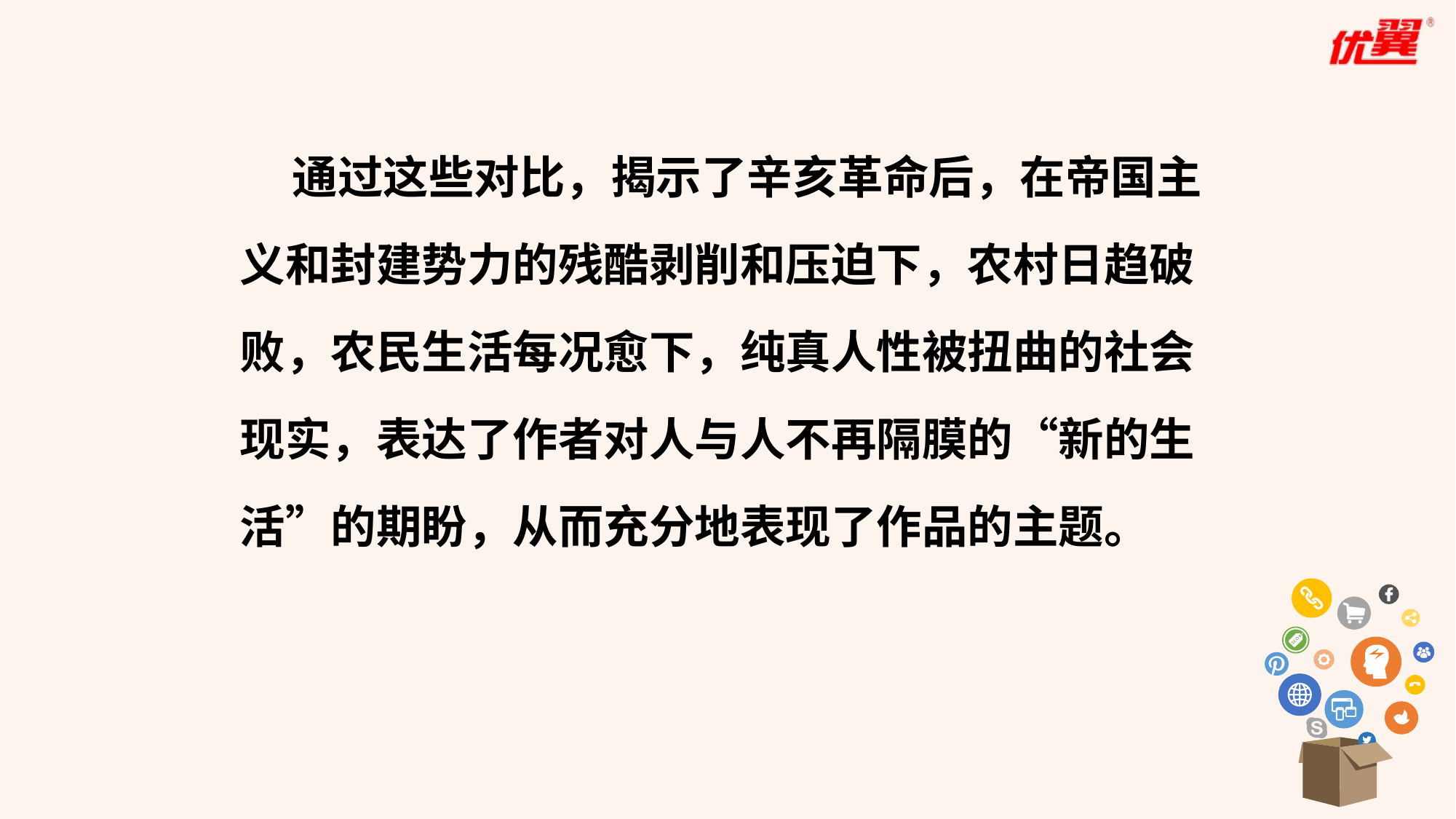

通过这些对比，揭示了辛亥革命后，在帝国主义和封建势力的残酷剥削和压迫下，农村日趋破败，农民生活每况愈下，纯真人性被扭曲的社会现实，表达了作者对人与人不再隔膜的“新的生活”的期盼，从而充分地表现了作品的主题。